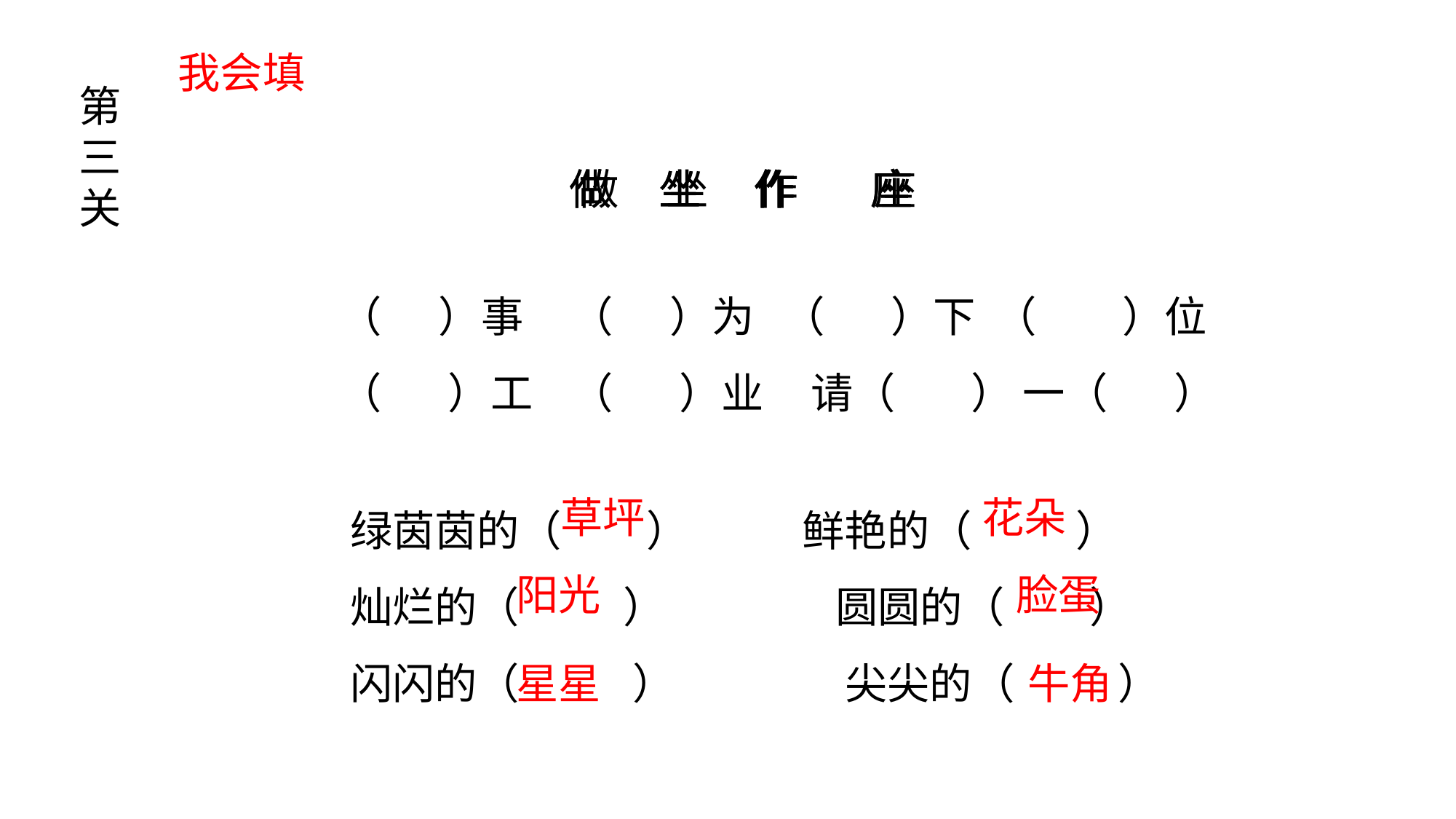

我会填
第三关
                        做     坐     作        座

（      ）事     （      ）为   （       ）下  （         ）位
（       ）工    （       ）业     请（        ） 一（       ）
做
做
坐
坐
作
作
座
座
绿茵茵的（         ）            鲜艳的（           ）
灿烂的（           ）                  圆圆的（         ）
闪闪的（            ）                  尖尖的（           ）
草坪
花朵
阳光
脸蛋
星星
牛角